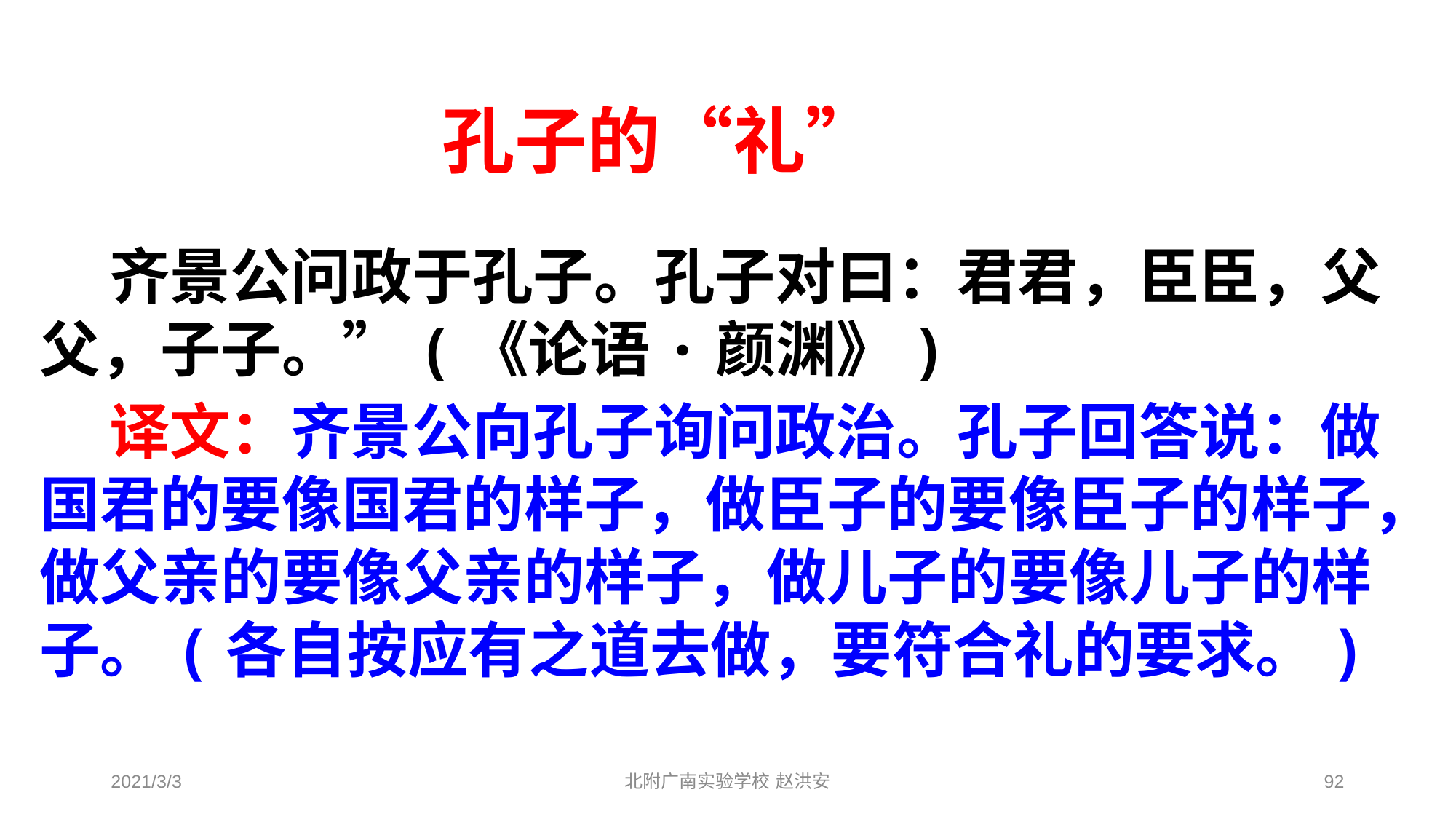

孔子的“礼”
    齐景公问政于孔子。孔子对曰：君君，臣臣，父父，子子。”(《论语·颜渊》)
    译文：齐景公向孔子询问政治。孔子回答说：做国君的要像国君的样子，做臣子的要像臣子的样子，做父亲的要像父亲的样子，做儿子的要像儿子的样子。(各自按应有之道去做，要符合礼的要求。)
2021/3/3
北附广南实验学校 赵洪安
92